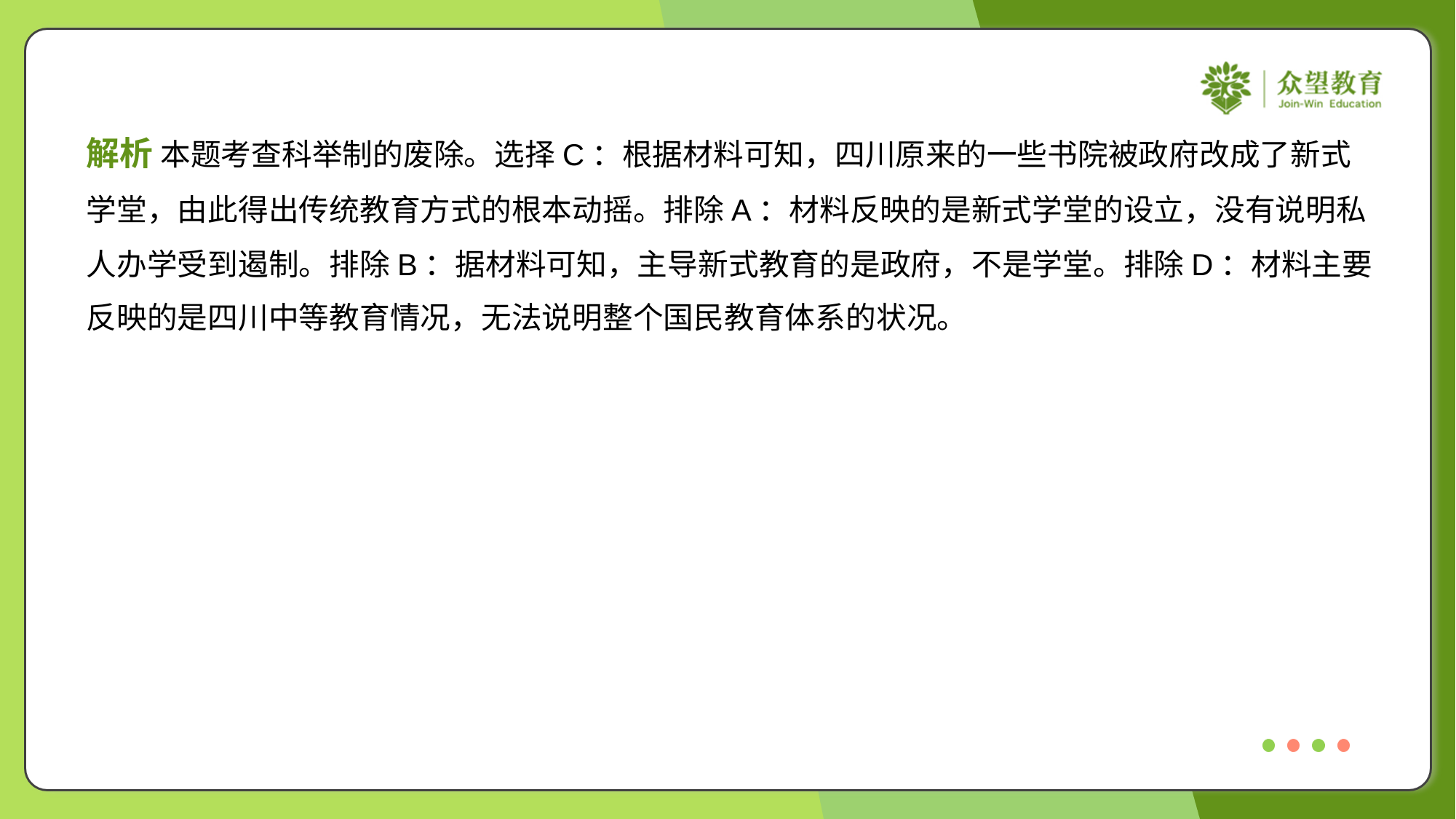

解析 本题考查科举制的废除。选择C：根据材料可知，四川原来的一些书院被政府改成了新式
学堂，由此得出传统教育方式的根本动摇。排除A：材料反映的是新式学堂的设立，没有说明私
人办学受到遏制。排除B：据材料可知，主导新式教育的是政府，不是学堂。排除D：材料主要
反映的是四川中等教育情况，无法说明整个国民教育体系的状况。